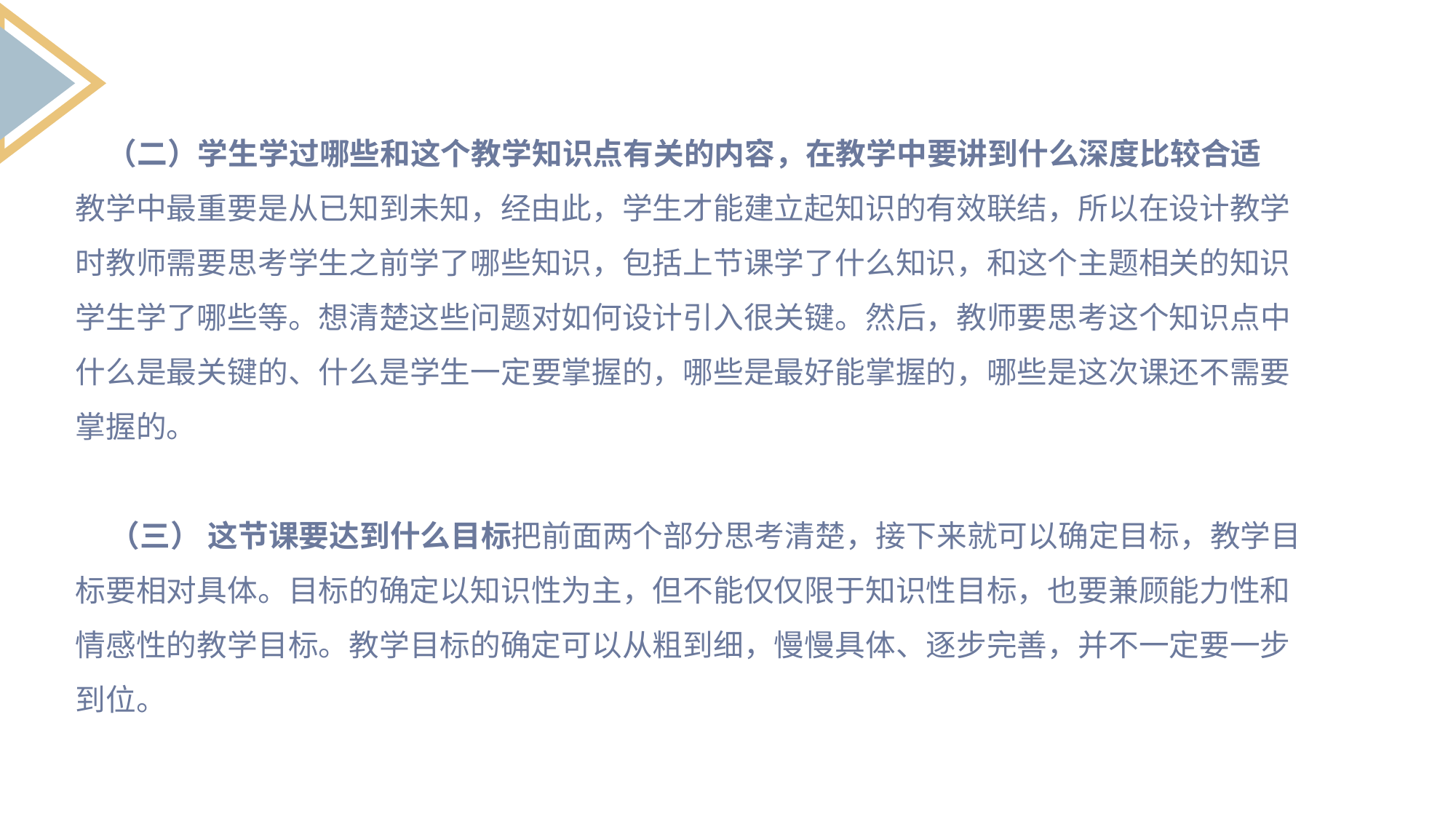

（二）学生学过哪些和这个教学知识点有关的内容，在教学中要讲到什么深度比较合适
教学中最重要是从已知到未知，经由此，学生才能建立起知识的有效联结，所以在设计教学时教师需要思考学生之前学了哪些知识，包括上节课学了什么知识，和这个主题相关的知识学生学了哪些等。想清楚这些问题对如何设计引入很关键。然后，教师要思考这个知识点中什么是最关键的、什么是学生一定要掌握的，哪些是最好能掌握的，哪些是这次课还不需要掌握的。

    （三） 这节课要达到什么目标把前面两个部分思考清楚，接下来就可以确定目标，教学目标要相对具体。目标的确定以知识性为主，但不能仅仅限于知识性目标，也要兼顾能力性和情感性的教学目标。教学目标的确定可以从粗到细，慢慢具体、逐步完善，并不一定要一步到位。

列出要点